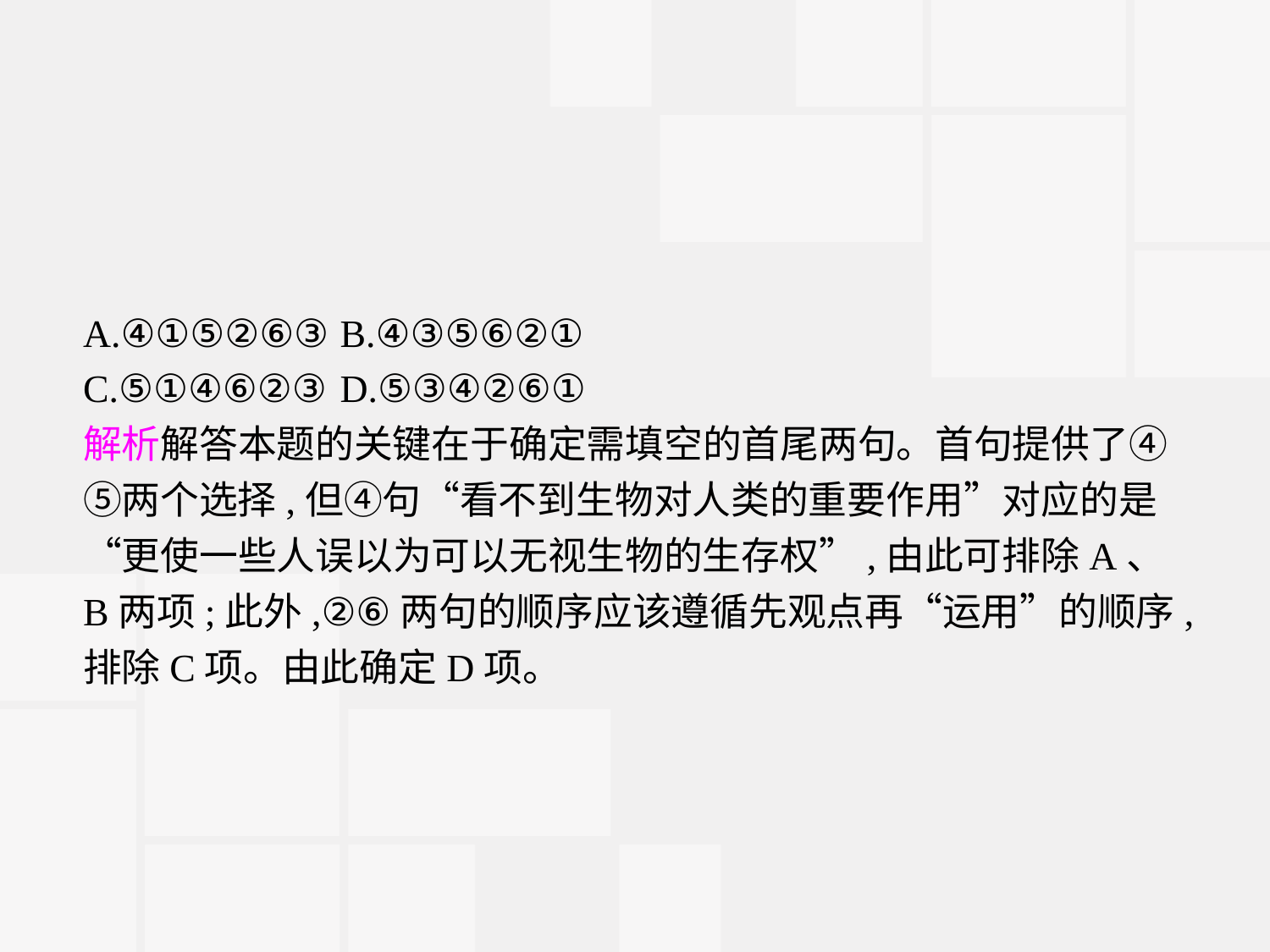

A.④①⑤②⑥③	B.④③⑤⑥②①
C.⑤①④⑥②③	D.⑤③④②⑥①
解析解答本题的关键在于确定需填空的首尾两句。首句提供了④⑤两个选择,但④句“看不到生物对人类的重要作用”对应的是“更使一些人误以为可以无视生物的生存权”,由此可排除A、B两项;此外,②⑥两句的顺序应该遵循先观点再“运用”的顺序,排除C项。由此确定D项。